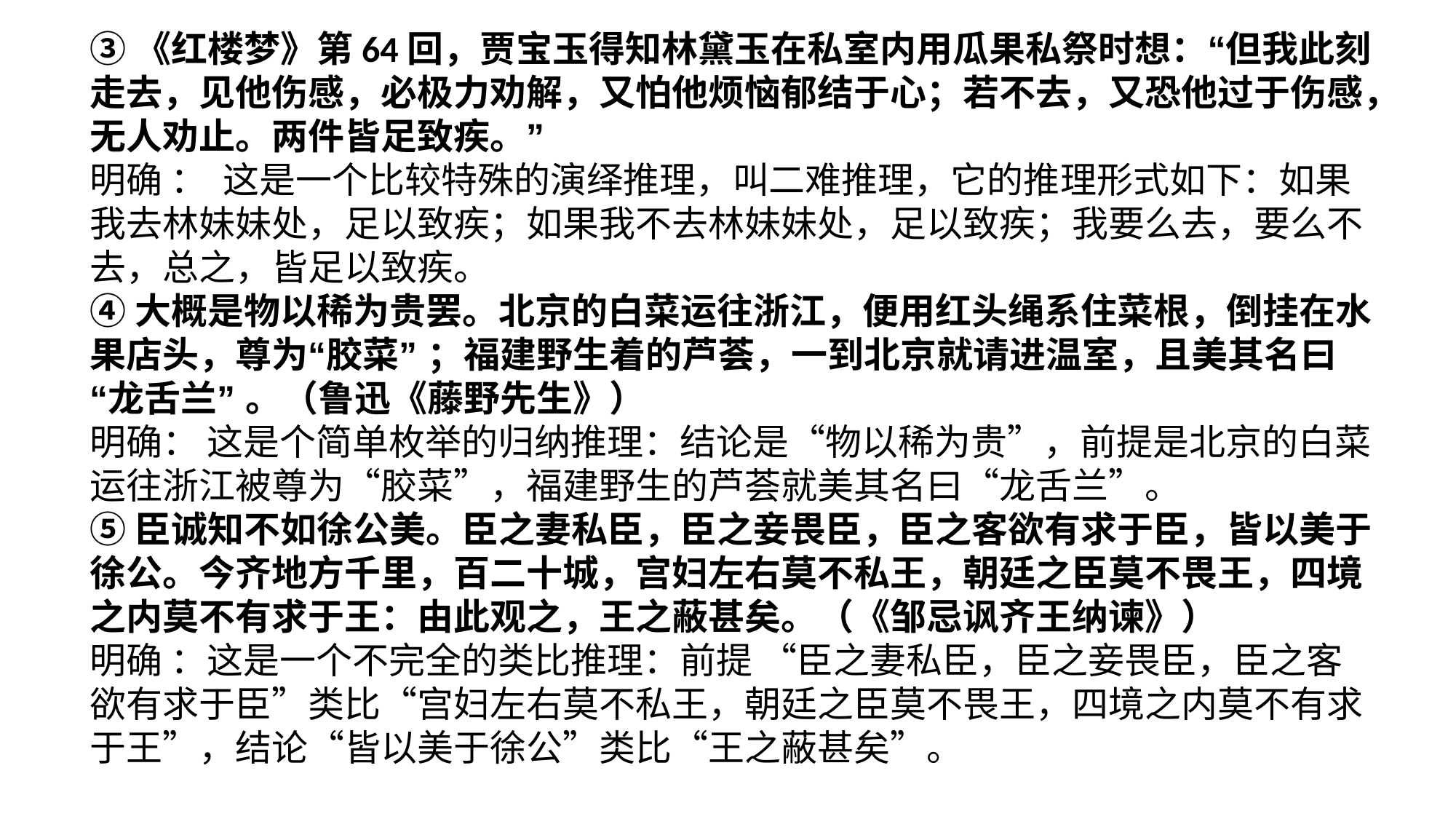

③《红楼梦》第64回，贾宝玉得知林黛玉在私室内用瓜果私祭时想：“但我此刻走去，见他伤感，必极力劝解，又怕他烦恼郁结于心；若不去，又恐他过于伤感，无人劝止。两件皆足致疾。”
明确 ：  这是一个比较特殊的演绎推理，叫二难推理，它的推理形式如下：如果我去林妹妹处，足以致疾；如果我不去林妹妹处，足以致疾；我要么去，要么不去，总之，皆足以致疾。
④大概是物以稀为贵罢。北京的白菜运往浙江，便用红头绳系住菜根，倒挂在水果店头，尊为“胶菜” ；福建野生着的芦荟，一到北京就请进温室，且美其名曰“龙舌兰” 。（鲁迅《藤野先生》）
明确： 这是个简单枚举的归纳推理：结论是“物以稀为贵”，前提是北京的白菜运往浙江被尊为“胶菜”，福建野生的芦荟就美其名曰“龙舌兰”。
⑤臣诚知不如徐公美。臣之妻私臣，臣之妾畏臣，臣之客欲有求于臣，皆以美于徐公。今齐地方千里，百二十城，宫妇左右莫不私王，朝廷之臣莫不畏王，四境之内莫不有求于王：由此观之，王之蔽甚矣。（《邹忌讽齐王纳谏》）
明确 ：这是一个不完全的类比推理：前提 “臣之妻私臣，臣之妾畏臣，臣之客欲有求于臣”类比“宫妇左右莫不私王，朝廷之臣莫不畏王，四境之内莫不有求于王”，结论“皆以美于徐公”类比“王之蔽甚矣”。